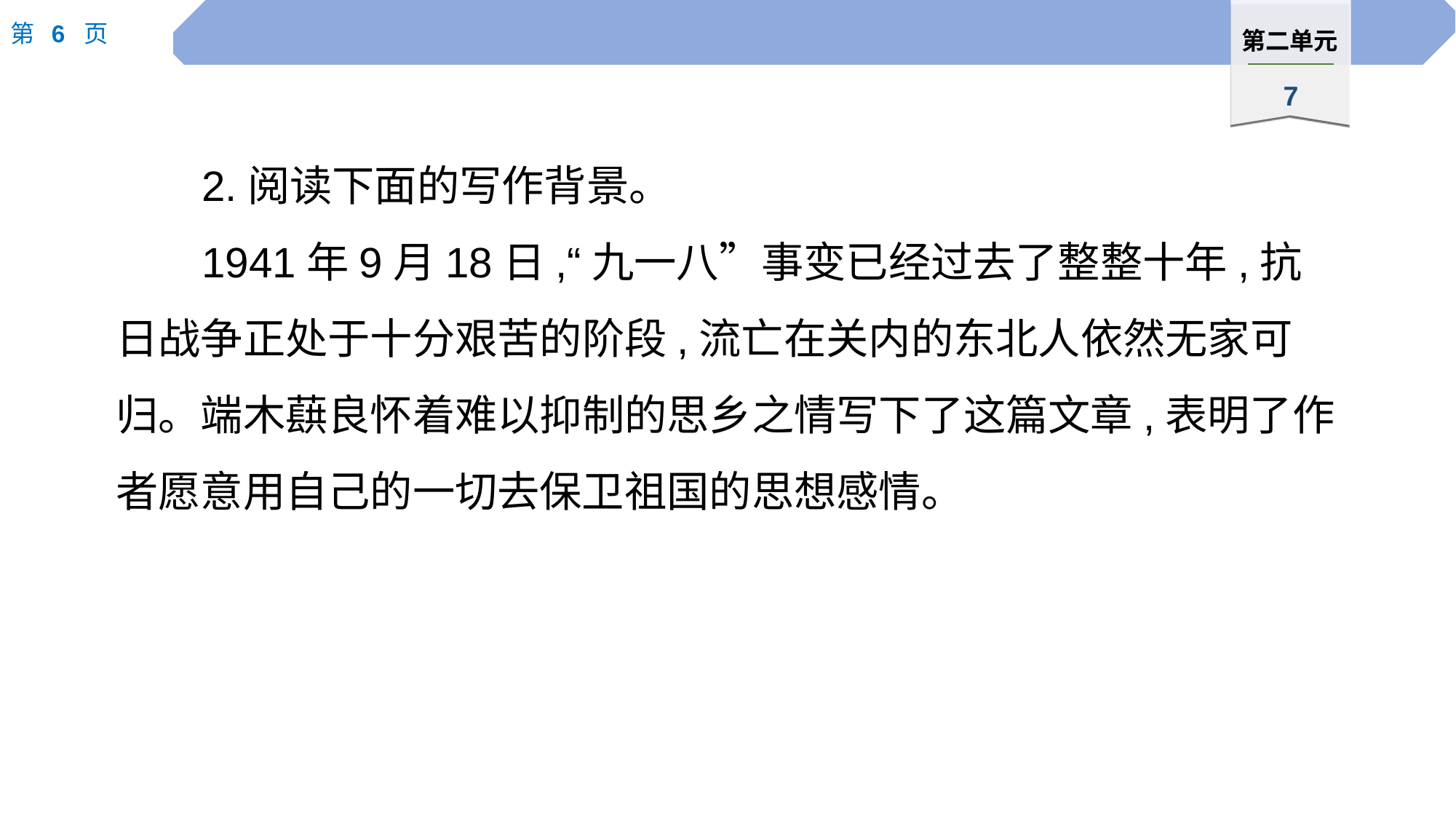

2.阅读下面的写作背景。
1941年9月18日,“九一八”事变已经过去了整整十年,抗日战争正处于十分艰苦的阶段,流亡在关内的东北人依然无家可归。端木蕻良怀着难以抑制的思乡之情写下了这篇文章,表明了作者愿意用自己的一切去保卫祖国的思想感情。